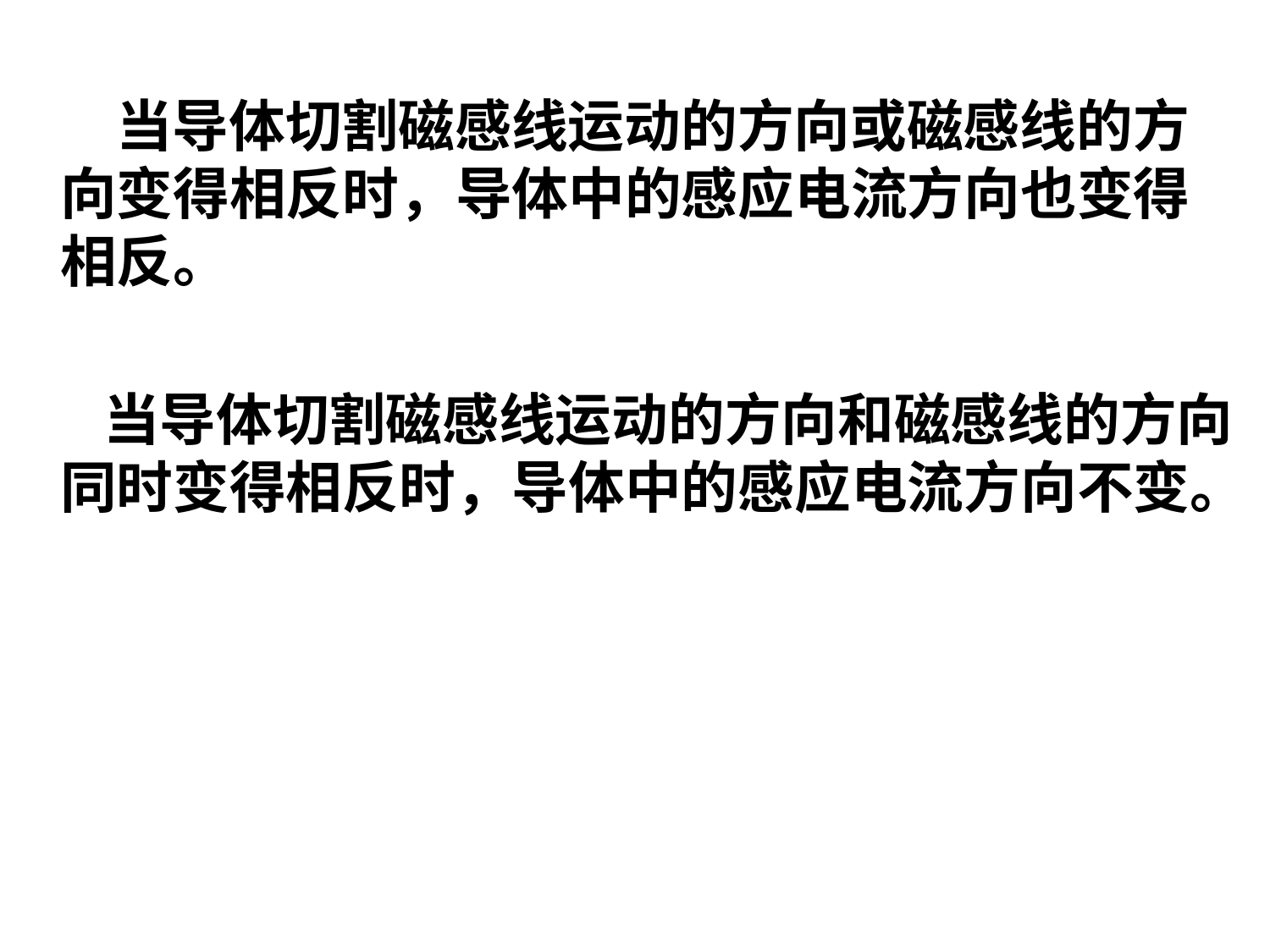

当导体切割磁感线运动的方向或磁感线的方向变得相反时，导体中的感应电流方向也变得相反。

      当导体切割磁感线运动的方向和磁感线的方向同时变得相反时，导体中的感应电流方向不变。